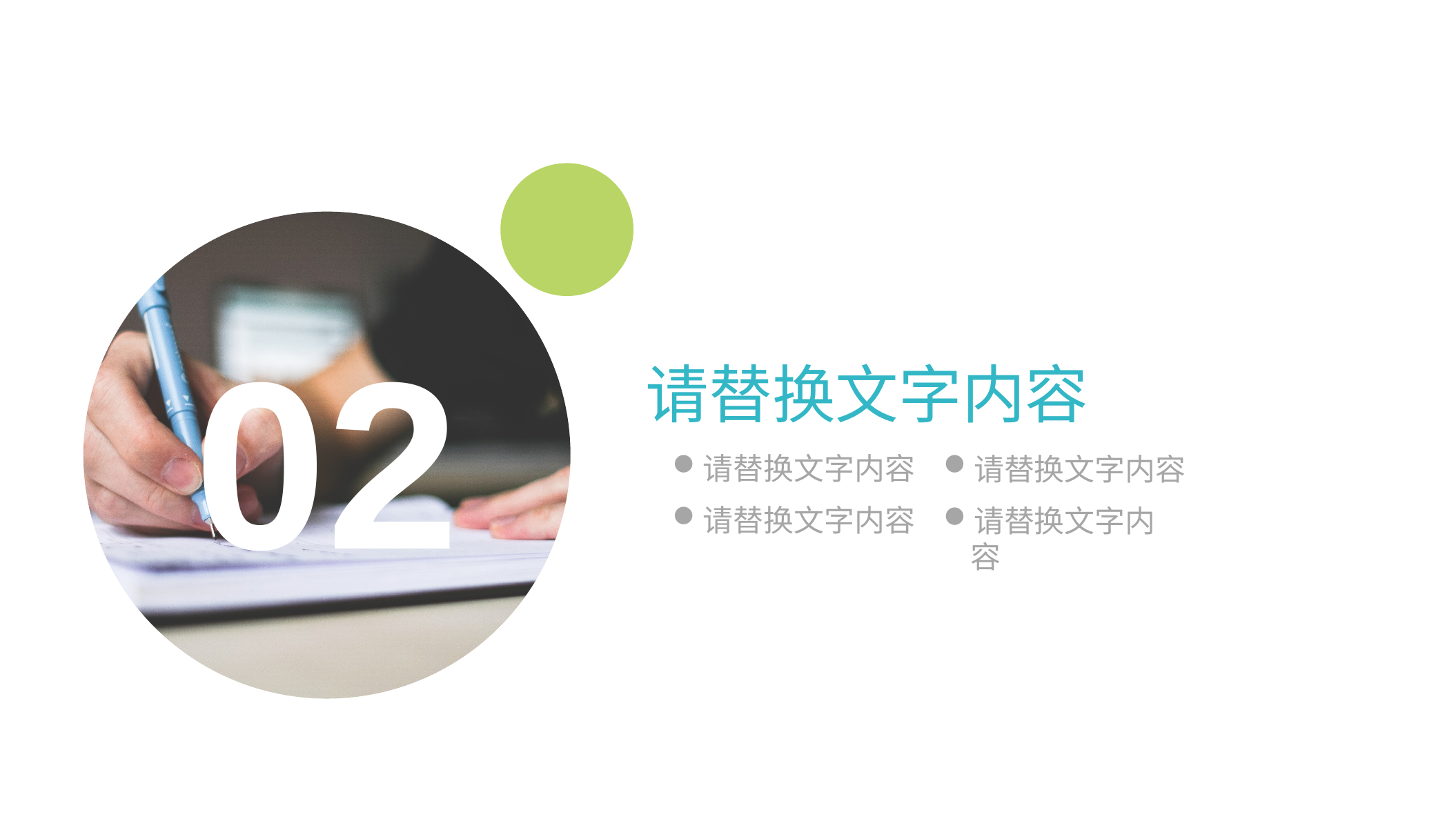

02
请替换文字内容
请替换文字内容
请替换文字内容
请替换文字内容
请替换文字内容